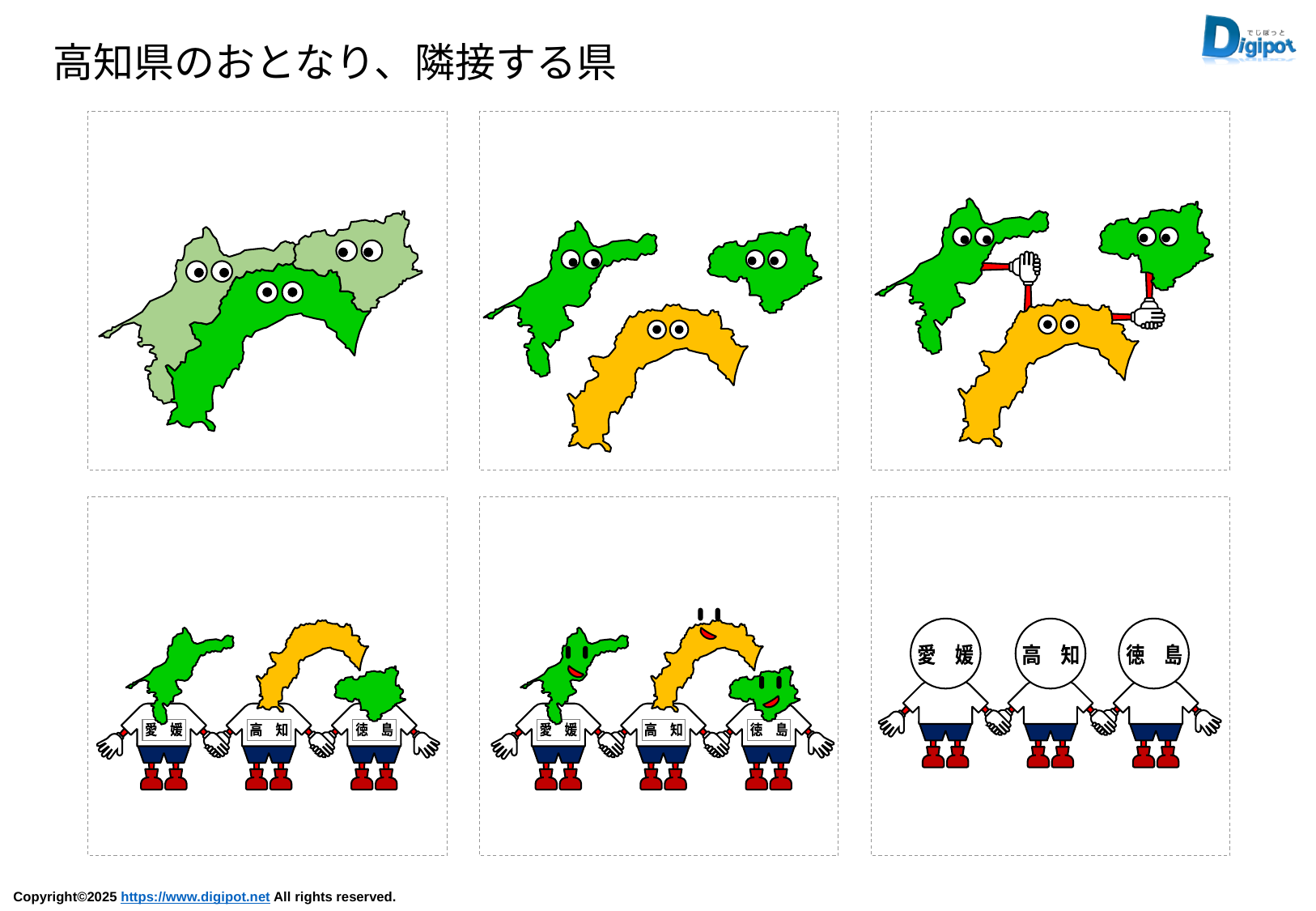

高知県のおとなり、隣接する県

愛　媛

高　知

徳　島

愛　媛

高　知

徳　島

愛　媛

高　知

徳　島